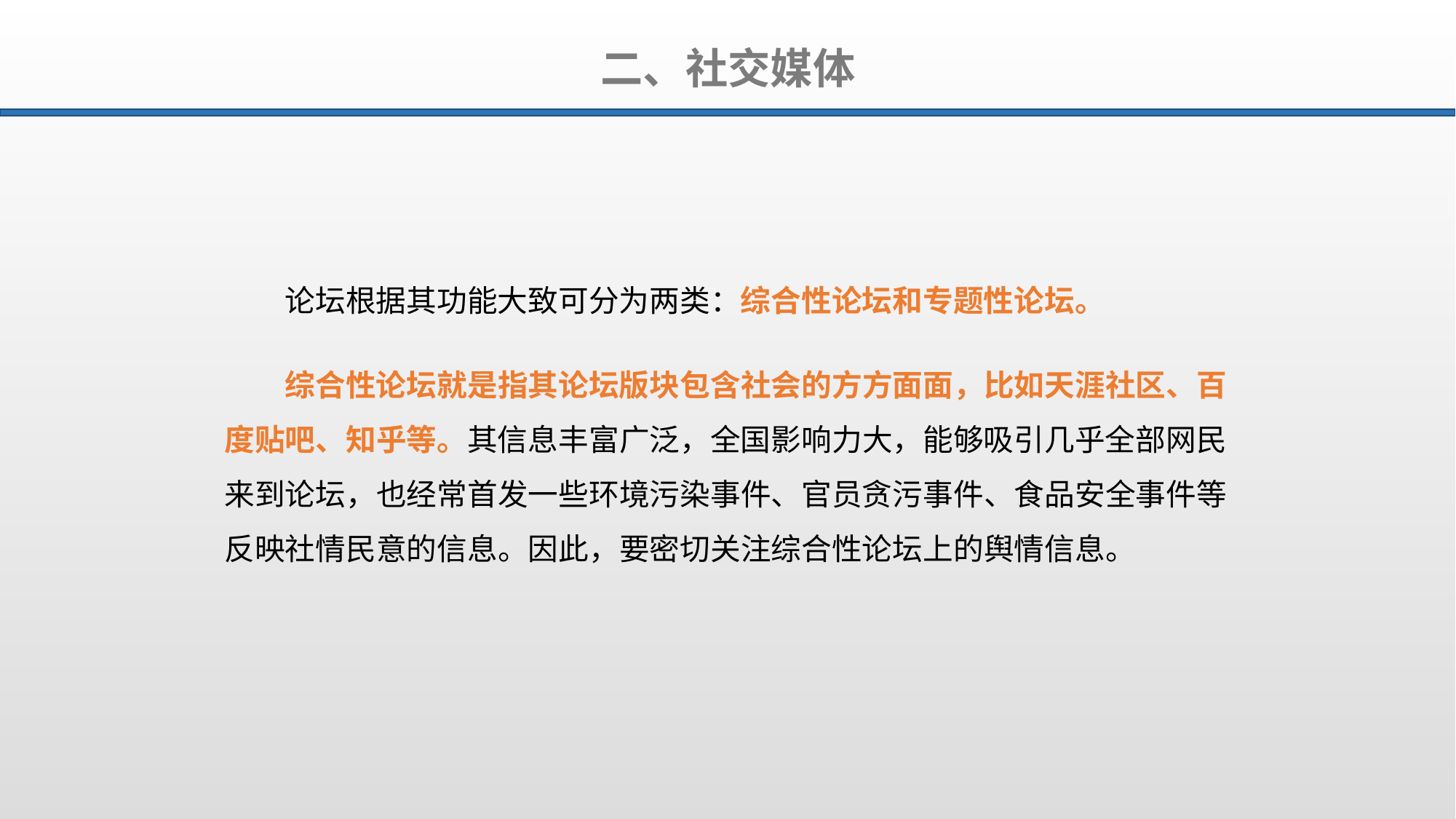

二、社交媒体

论坛根据其功能大致可分为两类：综合性论坛和专题性论坛。
综合性论坛就是指其论坛版块包含社会的方方面面，比如天涯社区、百度贴吧、知乎等。其信息丰富广泛，全国影响力大，能够吸引几乎全部网民来到论坛，也经常首发一些环境污染事件、官员贪污事件、食品安全事件等反映社情民意的信息。因此，要密切关注综合性论坛上的舆情信息。